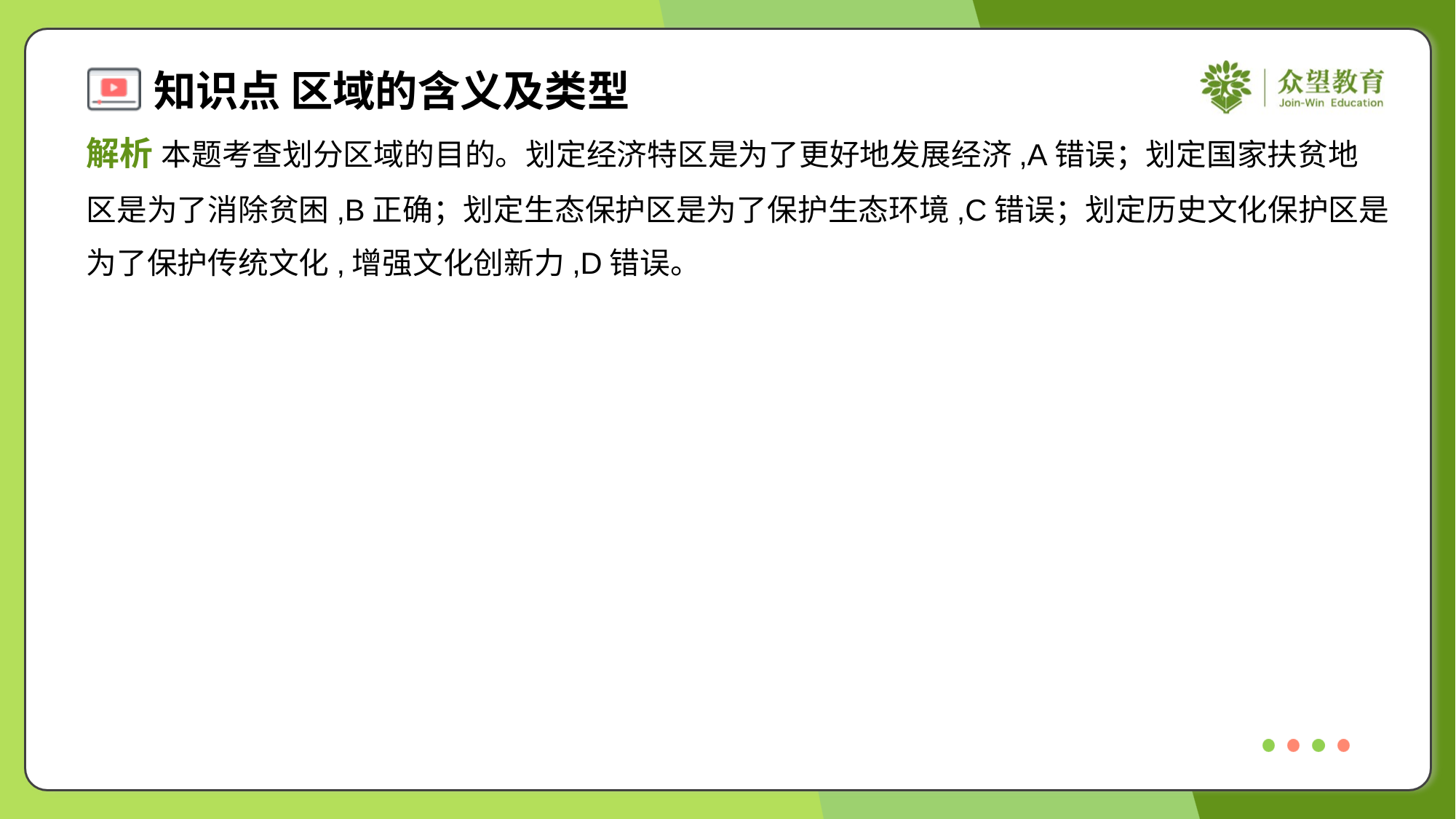

解析 本题考查划分区域的目的。划定经济特区是为了更好地发展经济,A错误；划定国家扶贫地
区是为了消除贫困,B正确；划定生态保护区是为了保护生态环境,C错误；划定历史文化保护区是
为了保护传统文化,增强文化创新力,D错误。